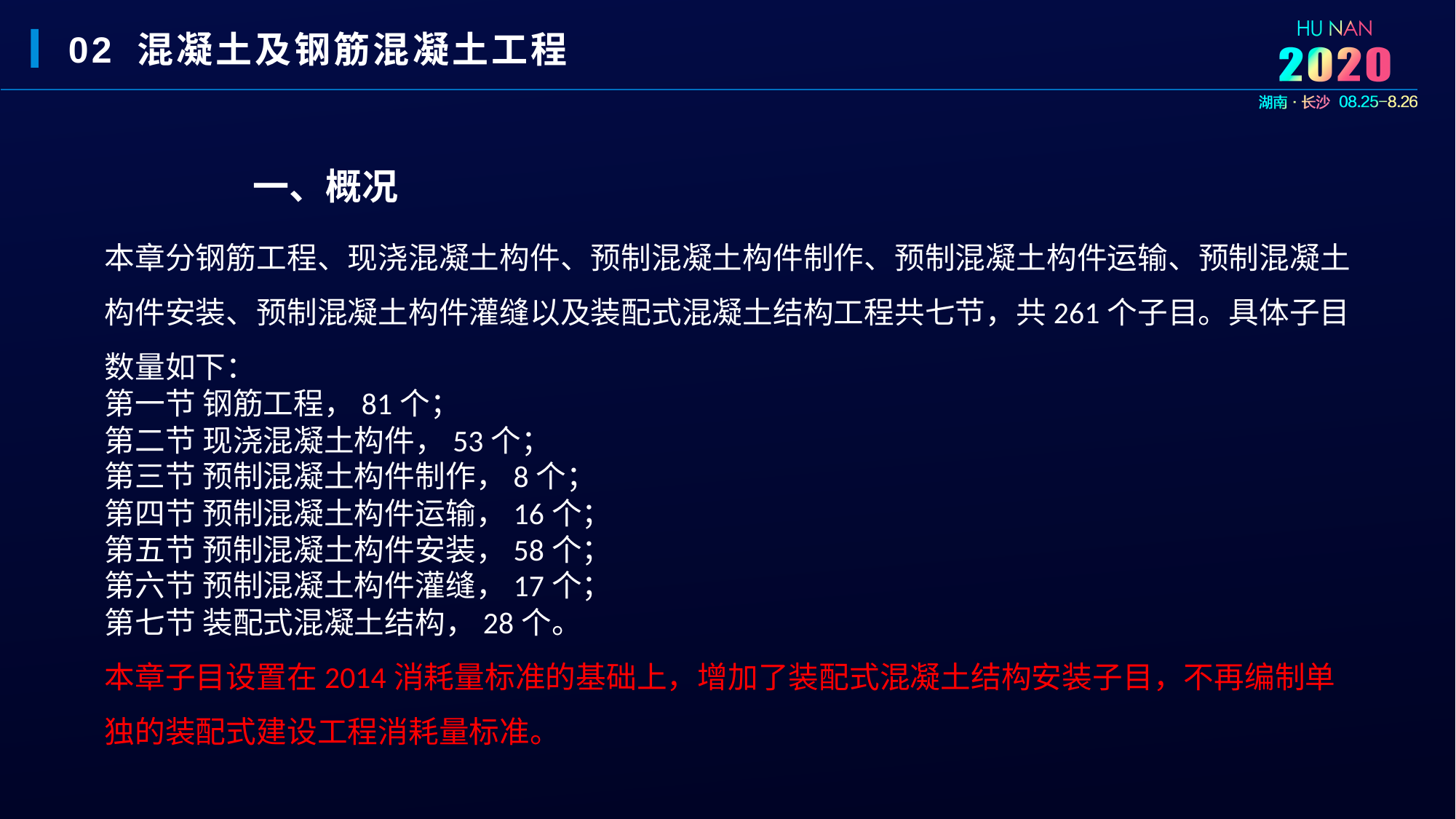

02 混凝土及钢筋混凝土工程
一、概况
本章分钢筋工程、现浇混凝土构件、预制混凝土构件制作、预制混凝土构件运输、预制混凝土构件安装、预制混凝土构件灌缝以及装配式混凝土结构工程共七节，共261个子目。具体子目数量如下：
第一节 钢筋工程，81个；
第二节 现浇混凝土构件，53个；
第三节 预制混凝土构件制作，8个；
第四节 预制混凝土构件运输，16个；
第五节 预制混凝土构件安装，58个；
第六节 预制混凝土构件灌缝，17个；
第七节 装配式混凝土结构，28个。
本章子目设置在2014消耗量标准的基础上，增加了装配式混凝土结构安装子目，不再编制单独的装配式建设工程消耗量标准。